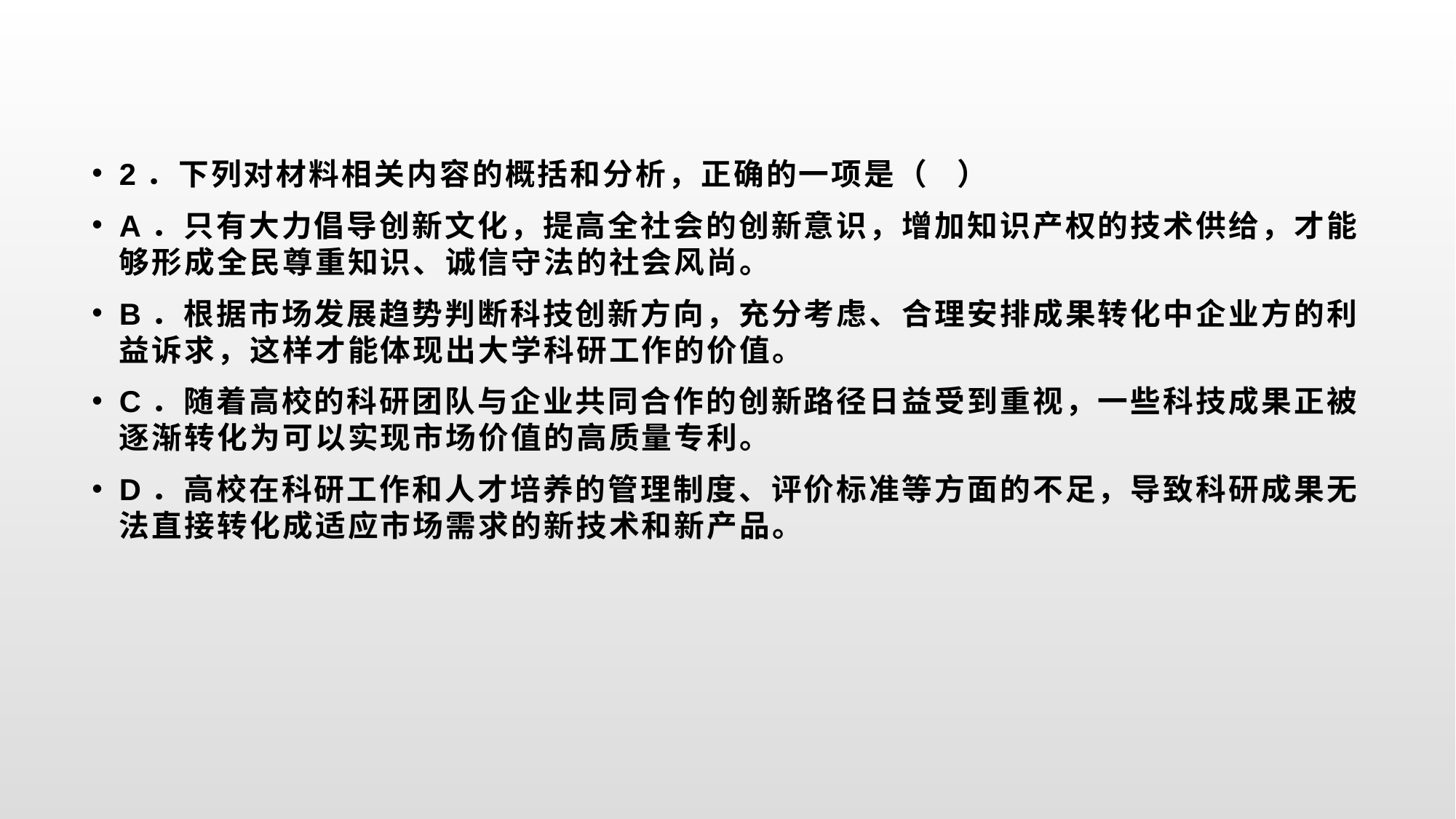

#
2．下列对材料相关内容的概括和分析，正确的一项是（   ）
A．只有大力倡导创新文化，提高全社会的创新意识，增加知识产权的技术供给，才能够形成全民尊重知识、诚信守法的社会风尚。
B．根据市场发展趋势判断科技创新方向，充分考虑、合理安排成果转化中企业方的利益诉求，这样才能体现出大学科研工作的价值。
C．随着高校的科研团队与企业共同合作的创新路径日益受到重视，一些科技成果正被逐渐转化为可以实现市场价值的高质量专利。
D．高校在科研工作和人才培养的管理制度、评价标准等方面的不足，导致科研成果无法直接转化成适应市场需求的新技术和新产品。